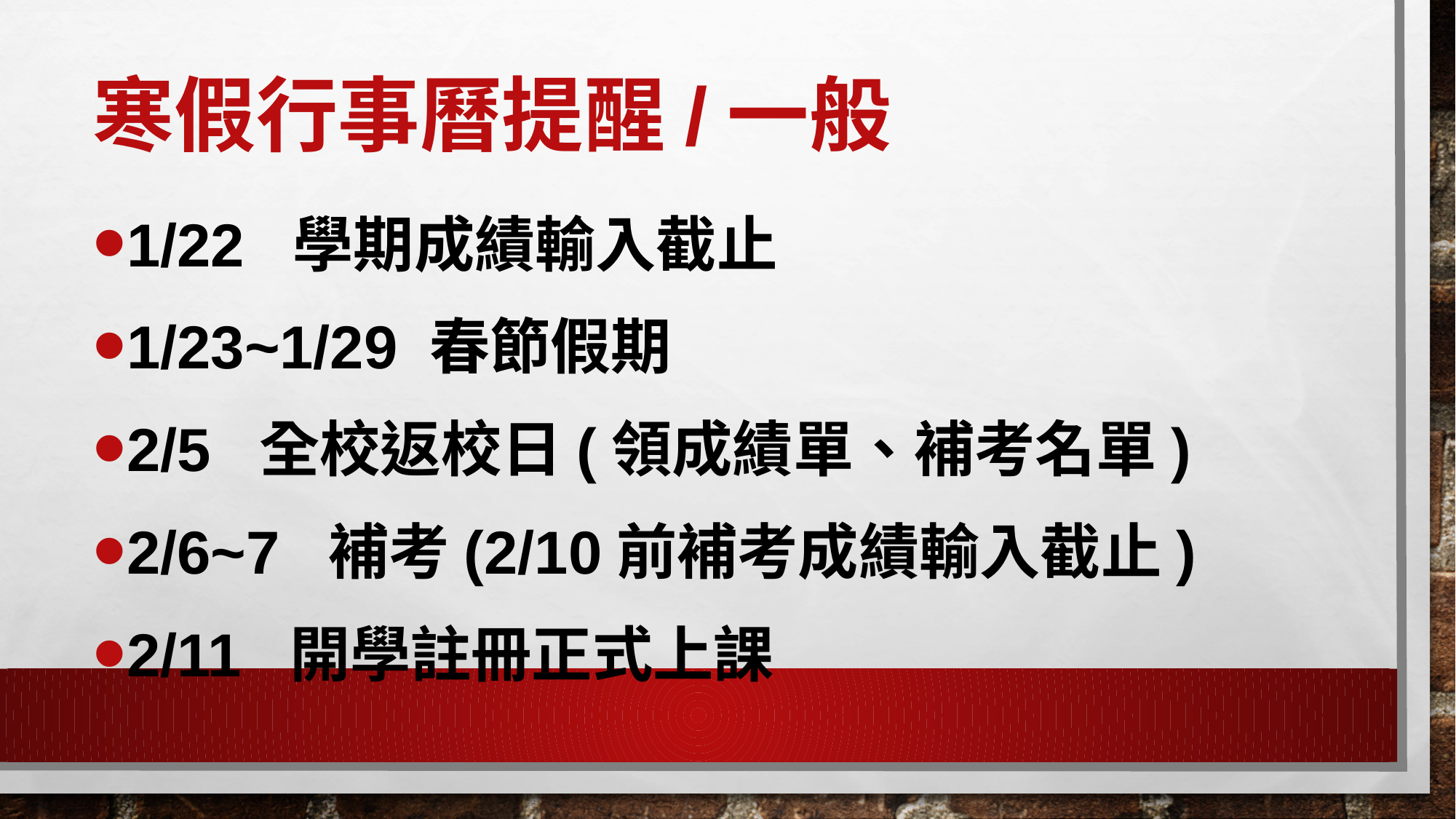

# 寒假行事曆提醒/一般
1/22  學期成績輸入截止
1/23~1/29 春節假期
2/5  全校返校日(領成績單、補考名單)
2/6~7  補考(2/10前補考成績輸入截止)
2/11  開學註冊正式上課